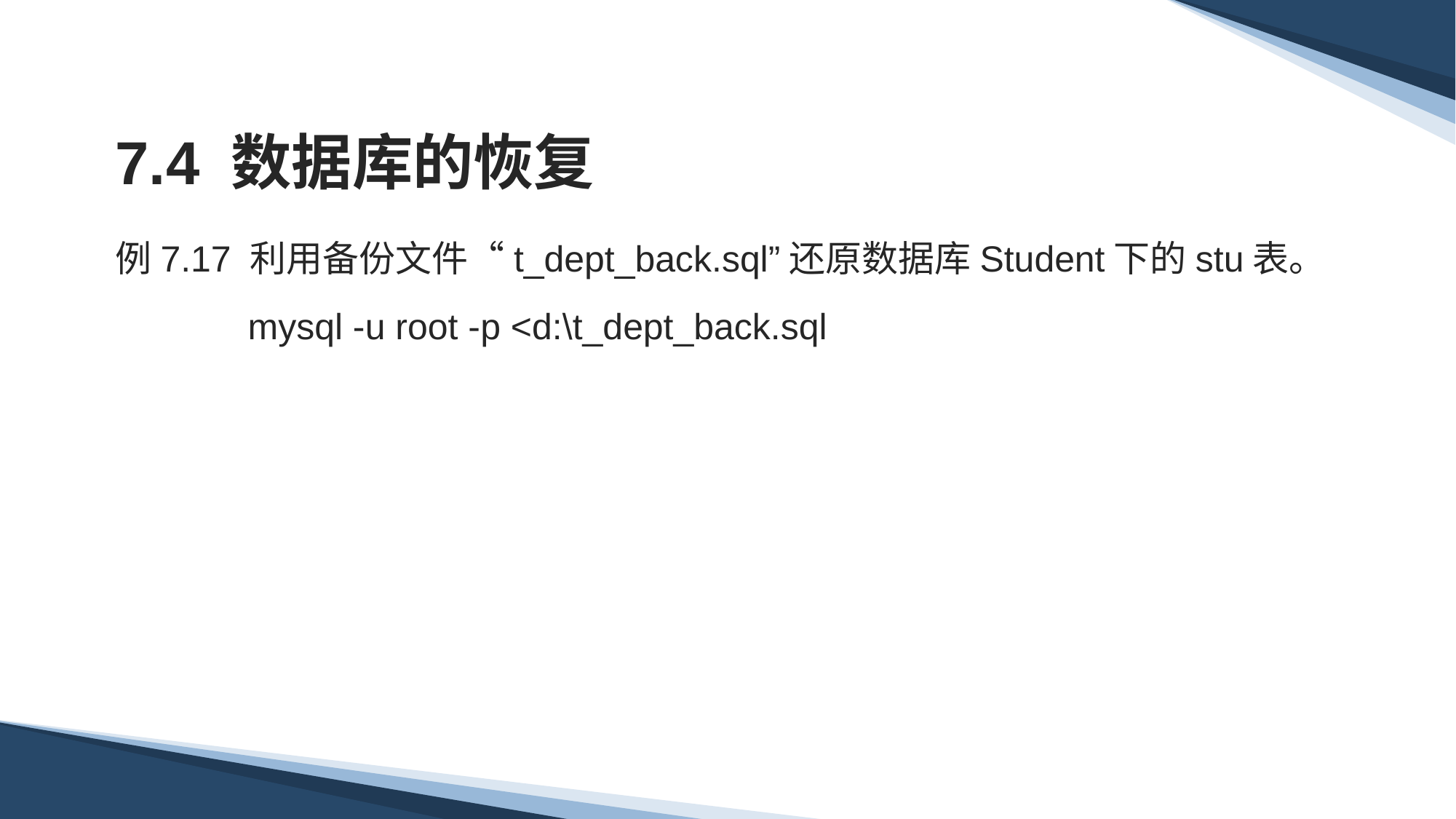

# 7.4 数据库的恢复
例7.17 利用备份文件“t_dept_back.sql”还原数据库Student下的stu表。
             mysql -u root -p <d:\t_dept_back.sql